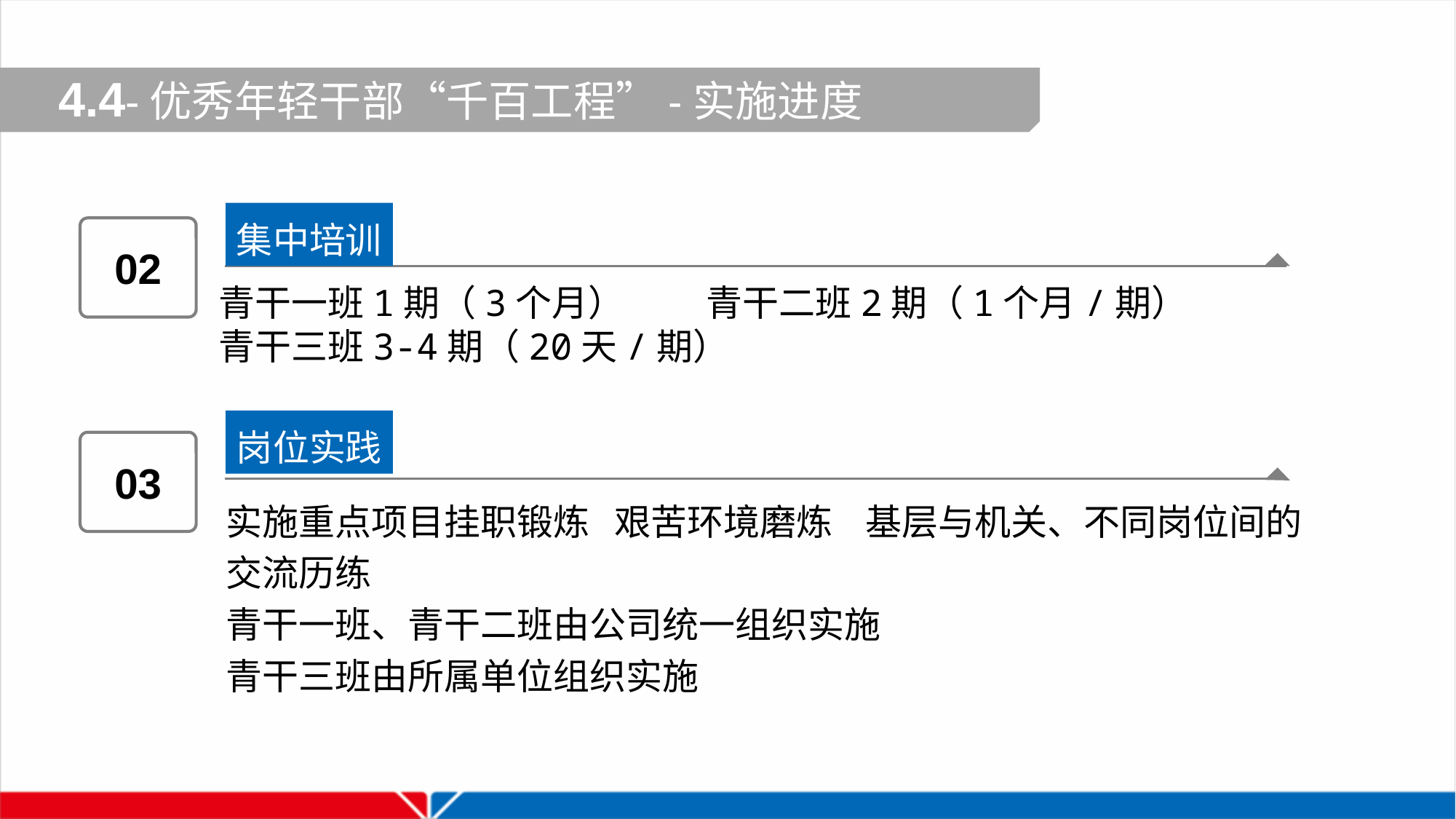

4.4-优秀年轻干部“千百工程”-实施进度

    4.2-关于优秀年轻干部“千百工程”
集中培训
02

青干一班1期（3个月）          青干二班2期（1个月/期）
青干三班3-4期（20天/期）
岗位实践
03

实施重点项目挂职锻炼   艰苦环境磨炼    基层与机关、不同岗位间的交流历练
青干一班、青干二班由公司统一组织实施
青干三班由所属单位组织实施